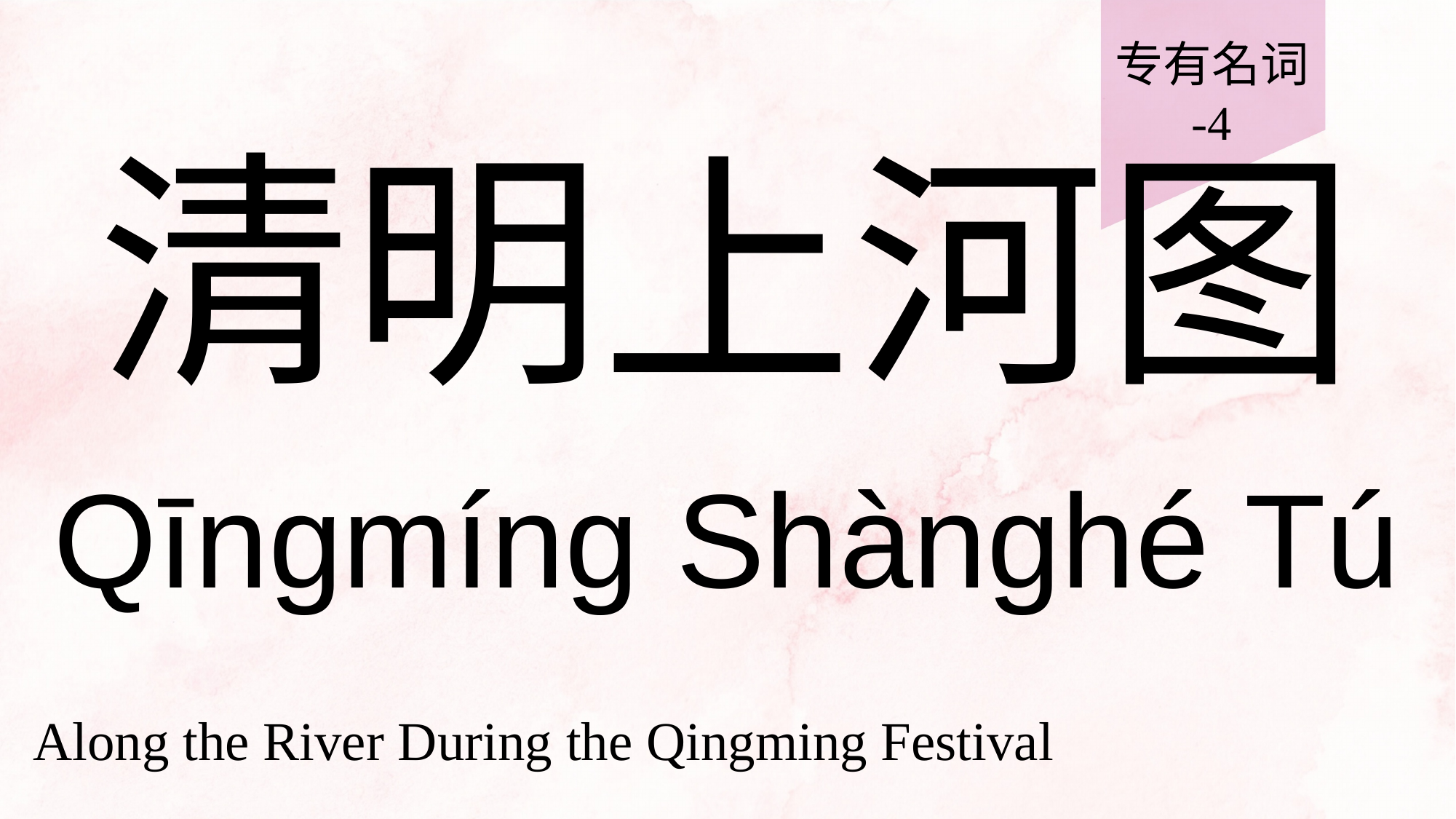

专有名词
-4
# 清明上河图
Qīngmíng Shànghé Tú
Along the River During the Qingming Festival